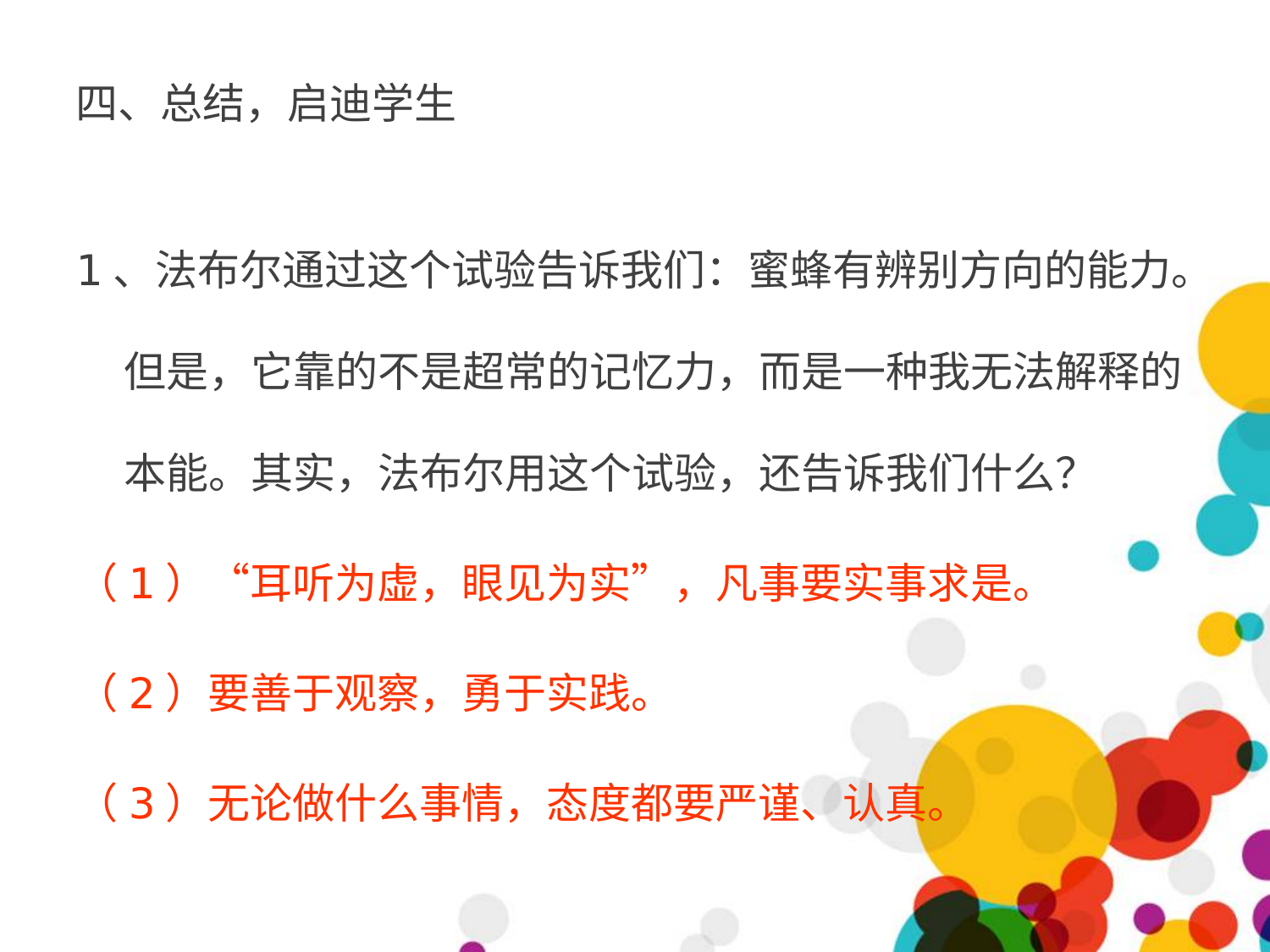

# 四、总结，启迪学生
1、法布尔通过这个试验告诉我们：蜜蜂有辨别方向的能力。但是，它靠的不是超常的记忆力，而是一种我无法解释的本能。其实，法布尔用这个试验，还告诉我们什么？
（1）“耳听为虚，眼见为实”，凡事要实事求是。
（2）要善于观察，勇于实践。
（3）无论做什么事情，态度都要严谨、认真。